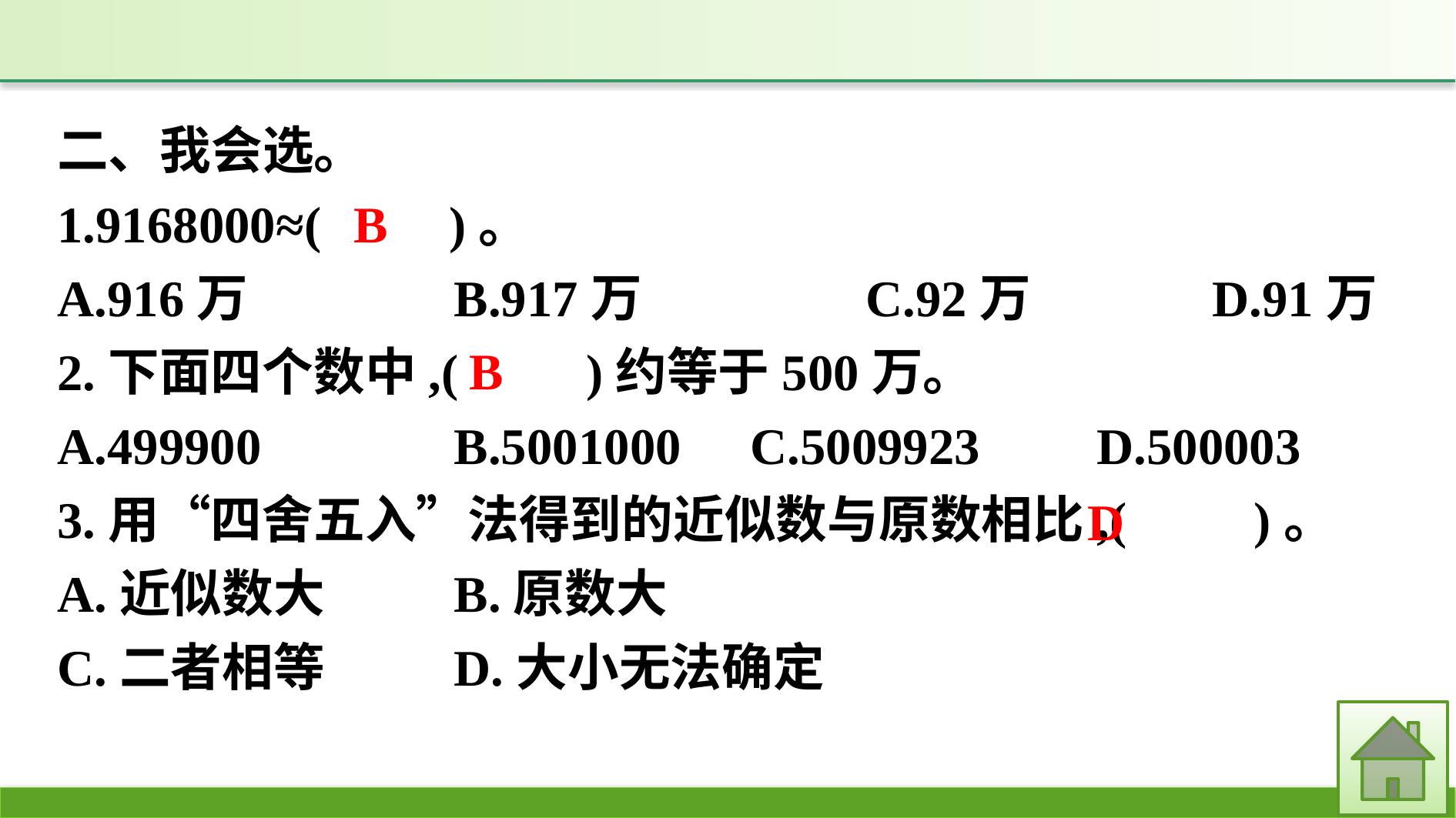

二、我会选。
1.9168000≈(　　)。
A.916万		B.917万		C.92万		D.91万
2.下面四个数中,(　　)约等于500万。
A.499900		B.5001000	C.5009923		D.500003
3.用“四舍五入”法得到的近似数与原数相比,(　　)。
A.近似数大		B.原数大
C.二者相等		D.大小无法确定
B
B
D